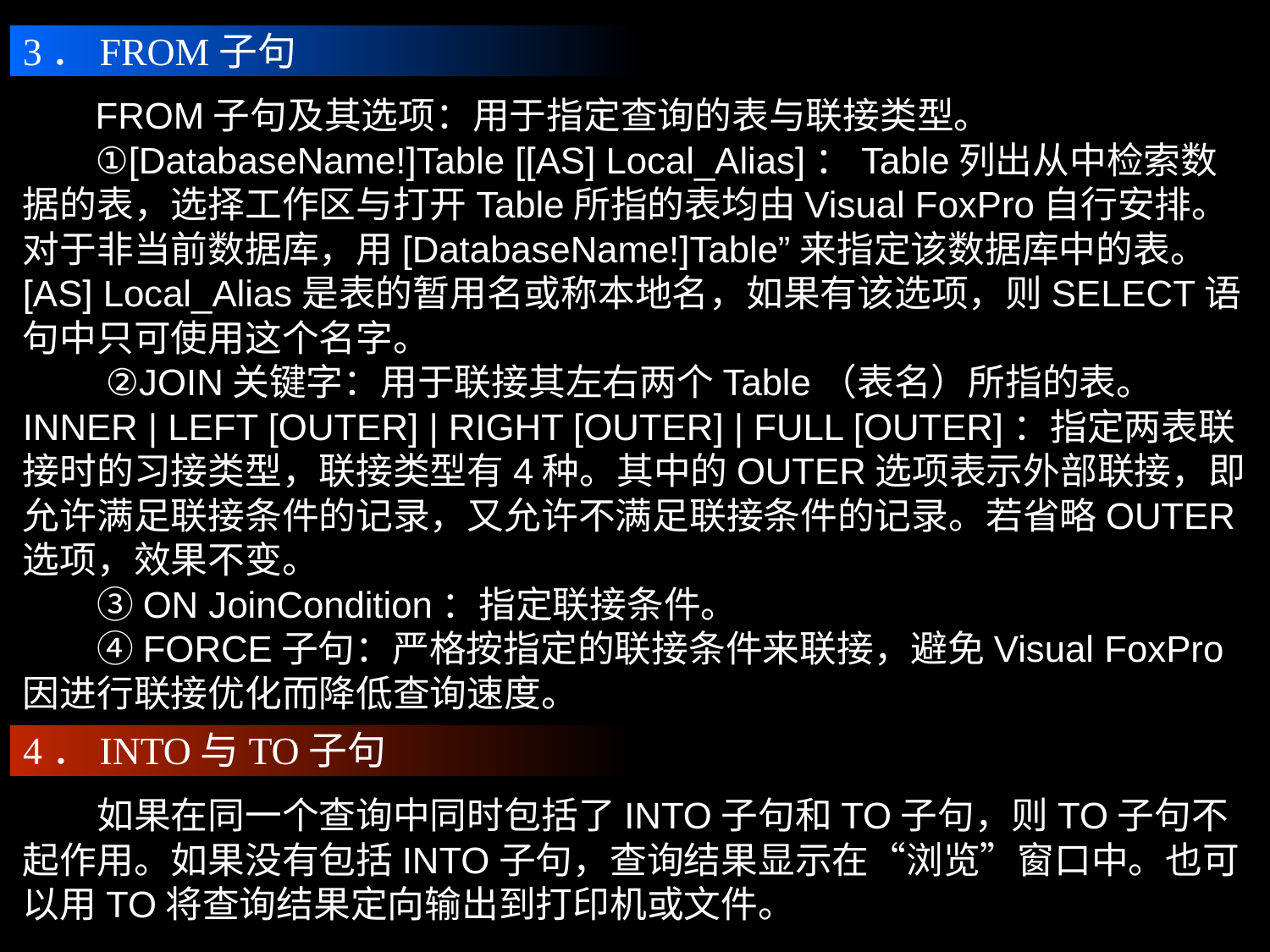

3．FROM子句
       FROM子句及其选项：用于指定查询的表与联接类型。
       ①[DatabaseName!]Table [[AS] Local_Alias]：Table列出从中检索数据的表，选择工作区与打开Table所指的表均由Visual FoxPro自行安排。对于非当前数据库，用[DatabaseName!]Table”来指定该数据库中的表。[AS] Local_Alias是表的暂用名或称本地名，如果有该选项，则SELECT语句中只可使用这个名字。
        ②JOIN关键字：用于联接其左右两个Table（表名）所指的表。
INNER | LEFT [OUTER] | RIGHT [OUTER] | FULL [OUTER]：指定两表联接时的习接类型，联接类型有4种。其中的OUTER选项表示外部联接，即允许满足联接条件的记录，又允许不满足联接条件的记录。若省略OUTER选项，效果不变。
　　③ON JoinCondition：指定联接条件。
　　④FORCE子句：严格按指定的联接条件来联接，避免Visual FoxPro因进行联接优化而降低查询速度。
4．INTO与TO子句
　　如果在同一个查询中同时包括了INTO子句和TO子句，则TO子句不起作用。如果没有包括INTO子句，查询结果显示在“浏览”窗口中。也可以用TO将查询结果定向输出到打印机或文件。